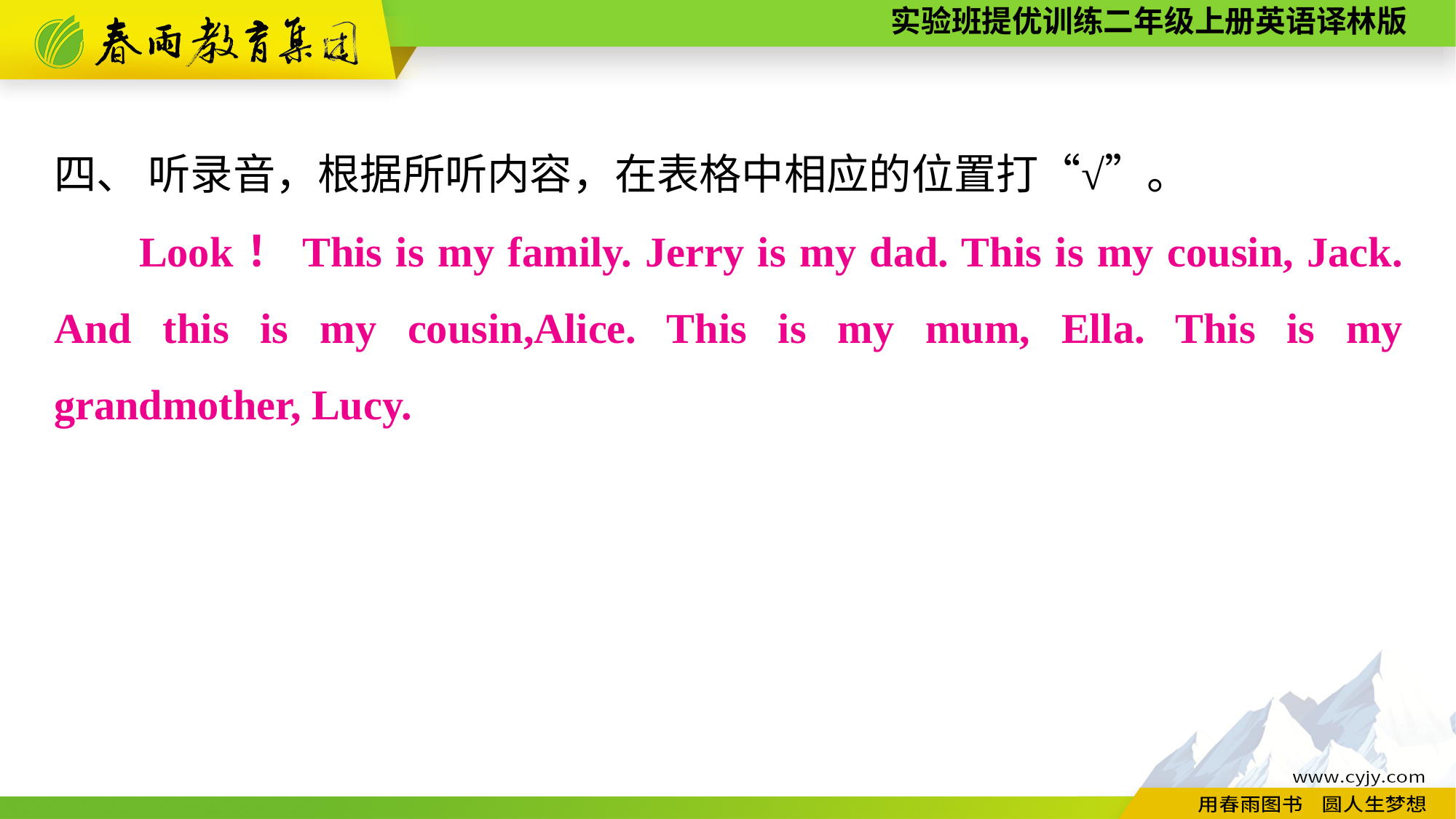

四、 听录音，根据所听内容，在表格中相应的位置打“√”。
Look！This is my family. Jerry is my dad. This is my cousin, Jack. And this is my cousin,Alice. This is my mum, Ella. This is my grandmother, Lucy.